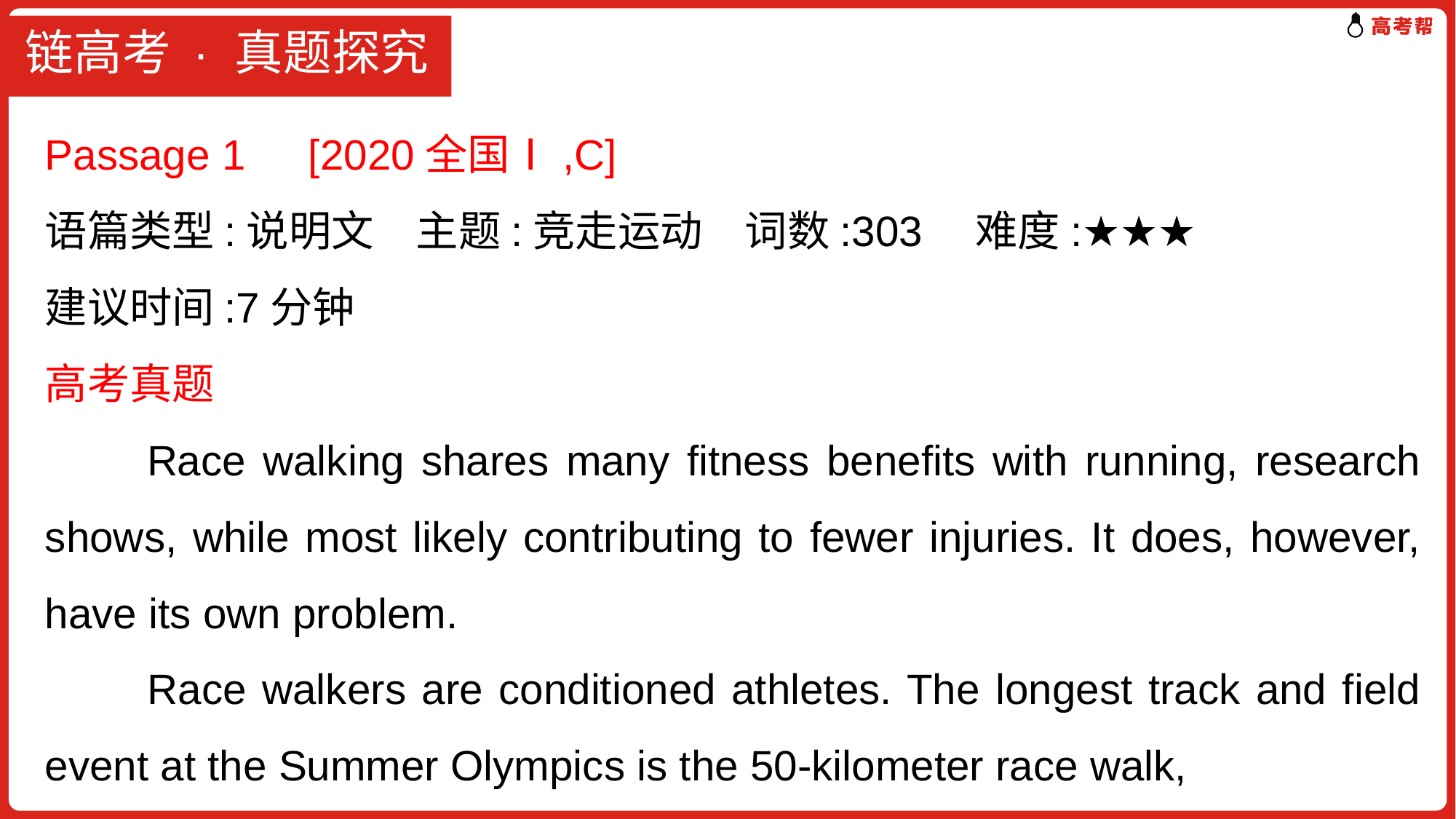

# 链高考 · 真题探究
Passage 1　[2020全国Ⅰ,C]
语篇类型:说明文　主题:竞走运动　词数:303　难度:★★★
建议时间:7分钟
高考真题
      Race walking shares many fitness benefits with running, research shows, while most likely contributing to fewer injuries. It does, however, have its own problem.
　　Race walkers are conditioned athletes. The longest track and field event at the Summer Olympics is the 50-kilometer race walk,